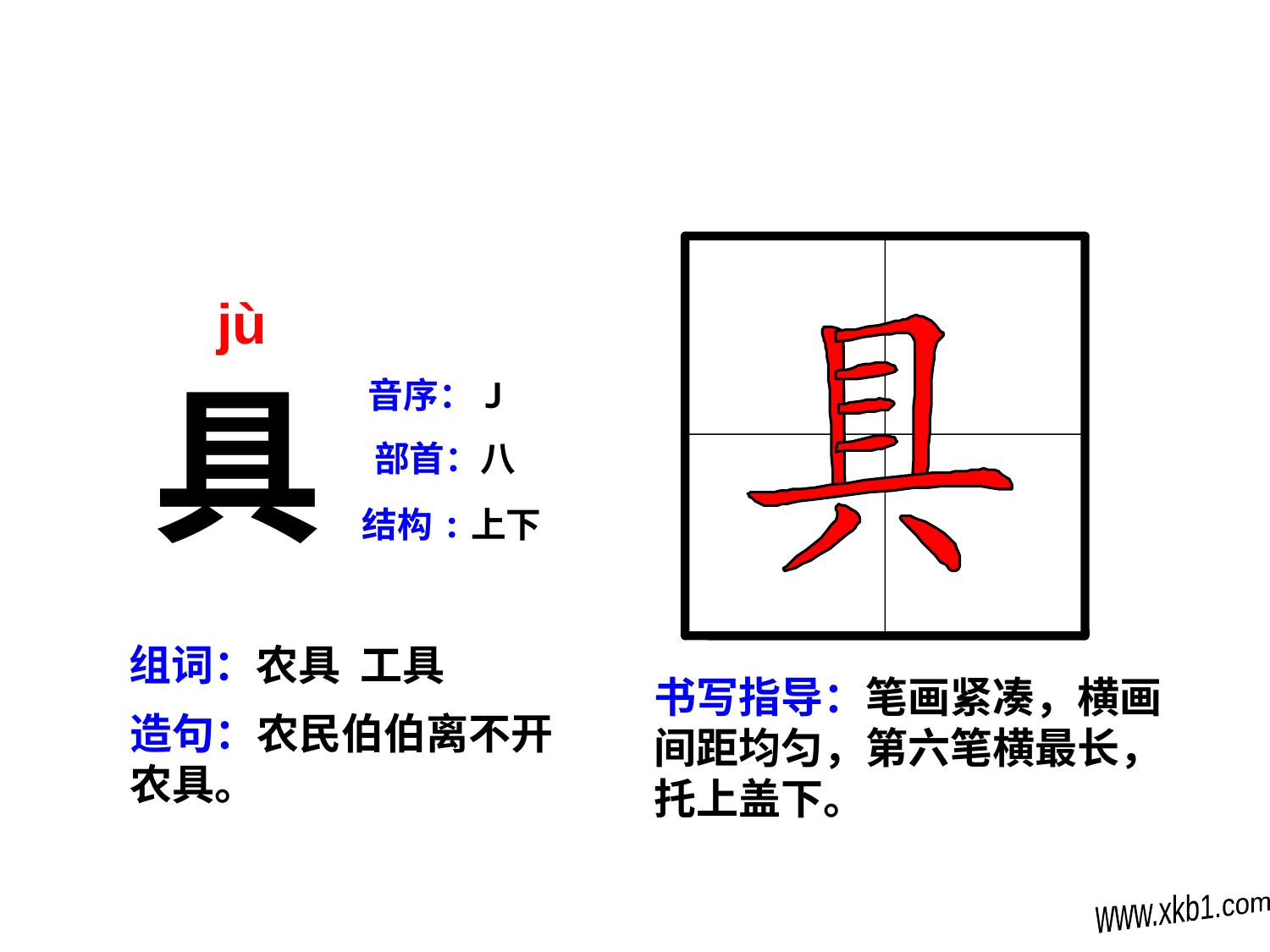

jù

具

音序：J

部首：八

结构:上下

组词：农具  工具
书写指导：笔画紧凑，横画间距均匀，第六笔横最长，托上盖下。
造句：农民伯伯离不开农具。
www.xkb1.com